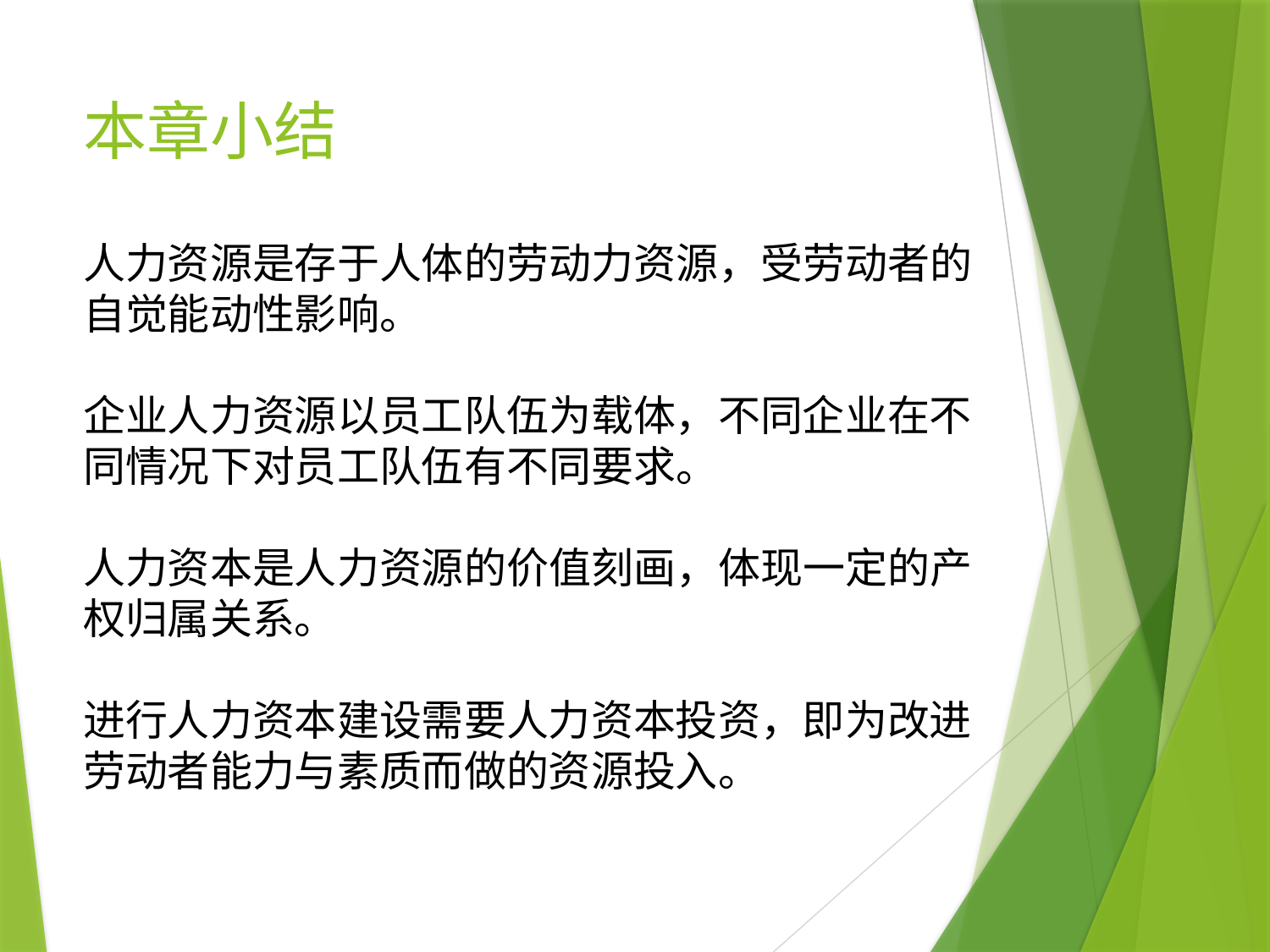

# 本章小结
人力资源是存于人体的劳动力资源，受劳动者的自觉能动性影响。

企业人力资源以员工队伍为载体，不同企业在不同情况下对员工队伍有不同要求。

人力资本是人力资源的价值刻画，体现一定的产权归属关系。

进行人力资本建设需要人力资本投资，即为改进劳动者能力与素质而做的资源投入。